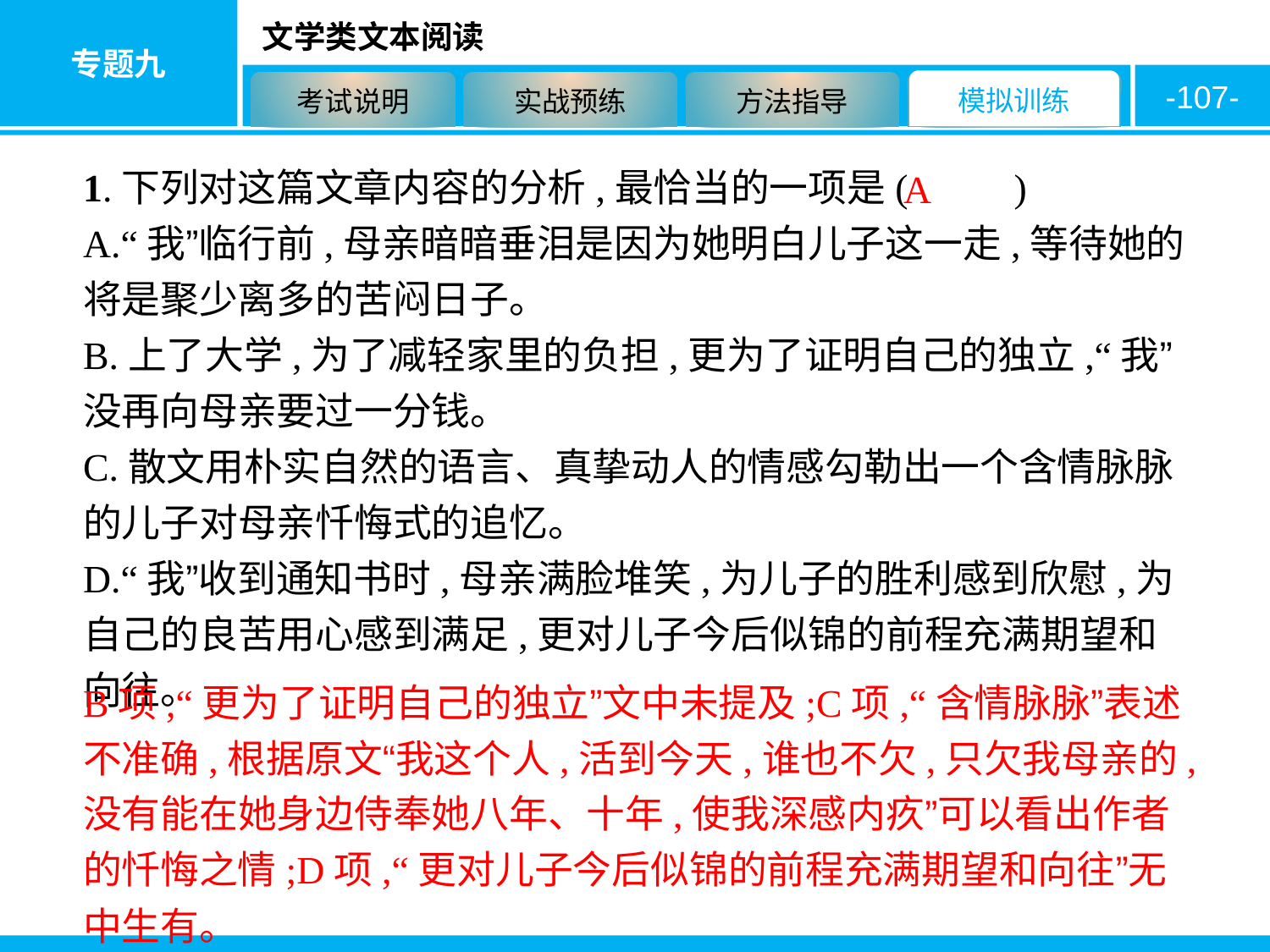

-107-
1.下列对这篇文章内容的分析,最恰当的一项是( 　　)
A.“我”临行前,母亲暗暗垂泪是因为她明白儿子这一走,等待她的将是聚少离多的苦闷日子。
B.上了大学,为了减轻家里的负担,更为了证明自己的独立,“我”没再向母亲要过一分钱。
C.散文用朴实自然的语言、真挚动人的情感勾勒出一个含情脉脉的儿子对母亲忏悔式的追忆。
D.“我”收到通知书时,母亲满脸堆笑,为儿子的胜利感到欣慰,为自己的良苦用心感到满足,更对儿子今后似锦的前程充满期望和向往。
A
B项,“更为了证明自己的独立”文中未提及;C项,“含情脉脉”表述不准确,根据原文“我这个人,活到今天,谁也不欠,只欠我母亲的,没有能在她身边侍奉她八年、十年,使我深感内疚”可以看出作者的忏悔之情;D项,“更对儿子今后似锦的前程充满期望和向往”无中生有。